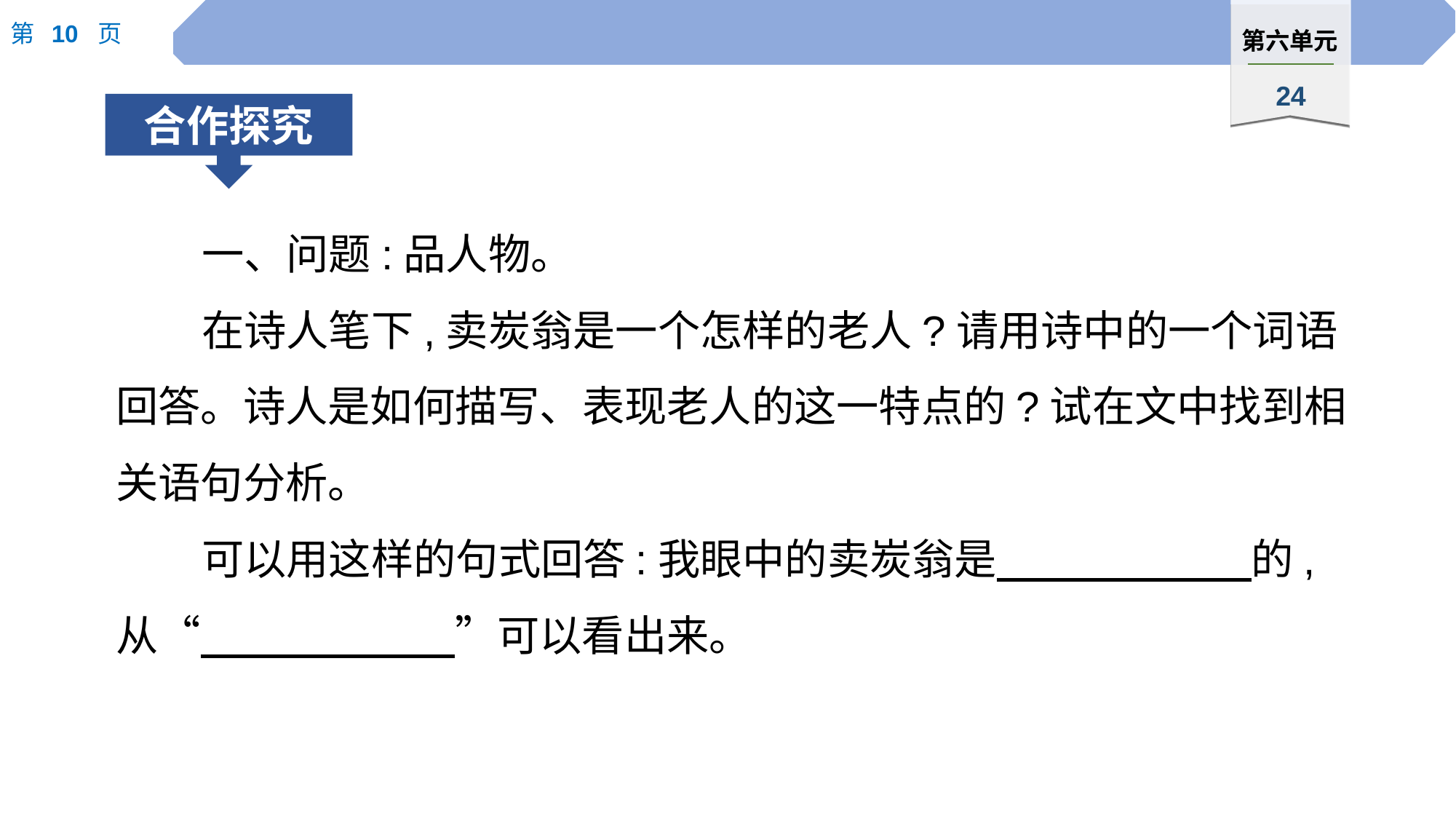

一、问题:品人物。
在诗人笔下,卖炭翁是一个怎样的老人?请用诗中的一个词语回答。诗人是如何描写、表现老人的这一特点的?试在文中找到相关语句分析。
可以用这样的句式回答:我眼中的卖炭翁是　　　　　　的,从“　　　　　　”可以看出来。